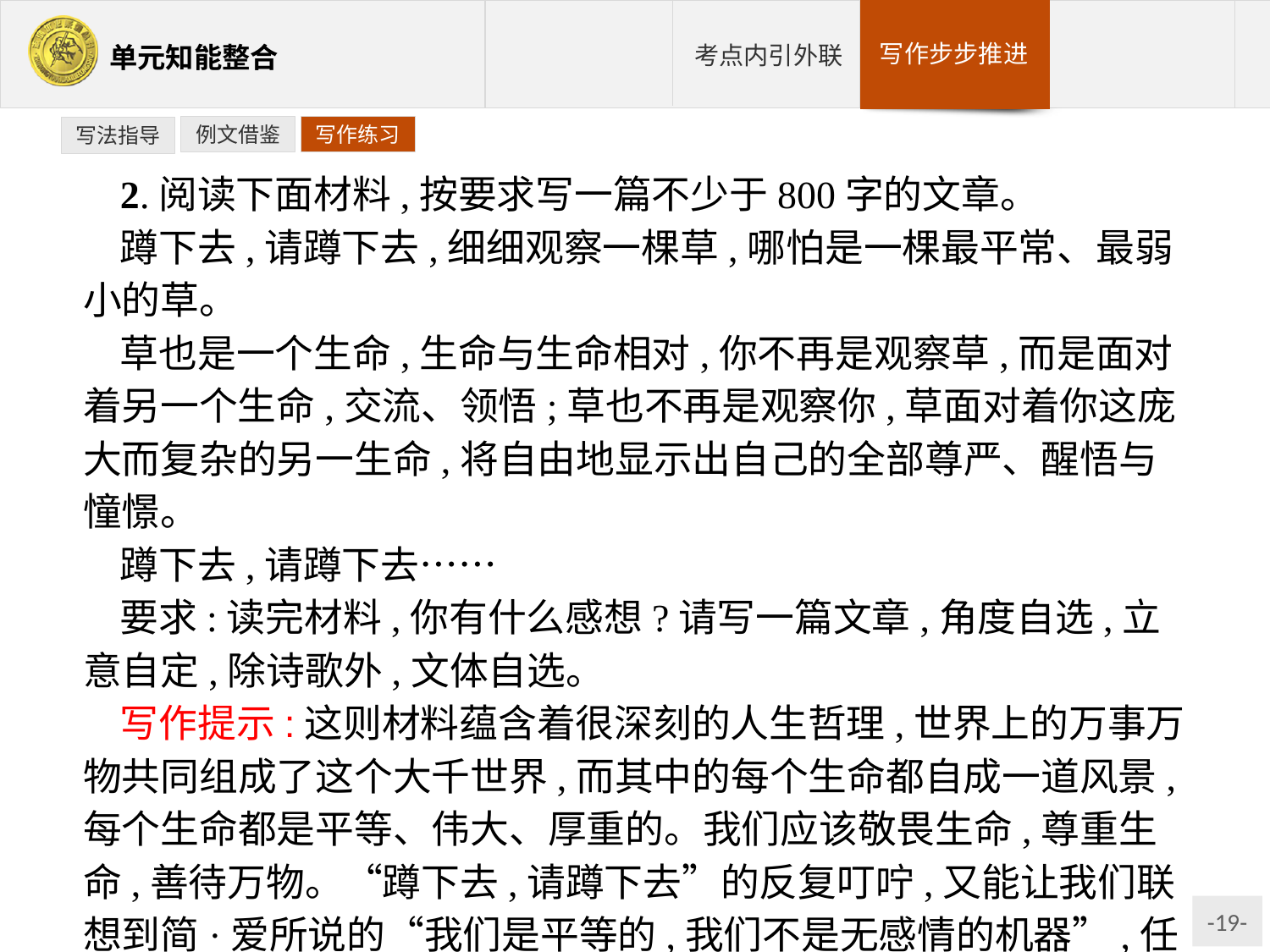

例文借鉴
写作练习
写法指导
2.阅读下面材料,按要求写一篇不少于800字的文章。
蹲下去,请蹲下去,细细观察一棵草,哪怕是一棵最平常、最弱小的草。
草也是一个生命,生命与生命相对,你不再是观察草,而是面对着另一个生命,交流、领悟;草也不再是观察你,草面对着你这庞大而复杂的另一生命,将自由地显示出自己的全部尊严、醒悟与憧憬。
蹲下去,请蹲下去……
要求:读完材料,你有什么感想?请写一篇文章,角度自选,立意自定,除诗歌外,文体自选。
写作提示:这则材料蕴含着很深刻的人生哲理,世界上的万事万物共同组成了这个大千世界,而其中的每个生命都自成一道风景,每个生命都是平等、伟大、厚重的。我们应该敬畏生命,尊重生命,善待万物。“蹲下去,请蹲下去”的反复叮咛,又能让我们联想到简·爱所说的“我们是平等的,我们不是无感情的机器”,任何生命都不容藐视、践踏。